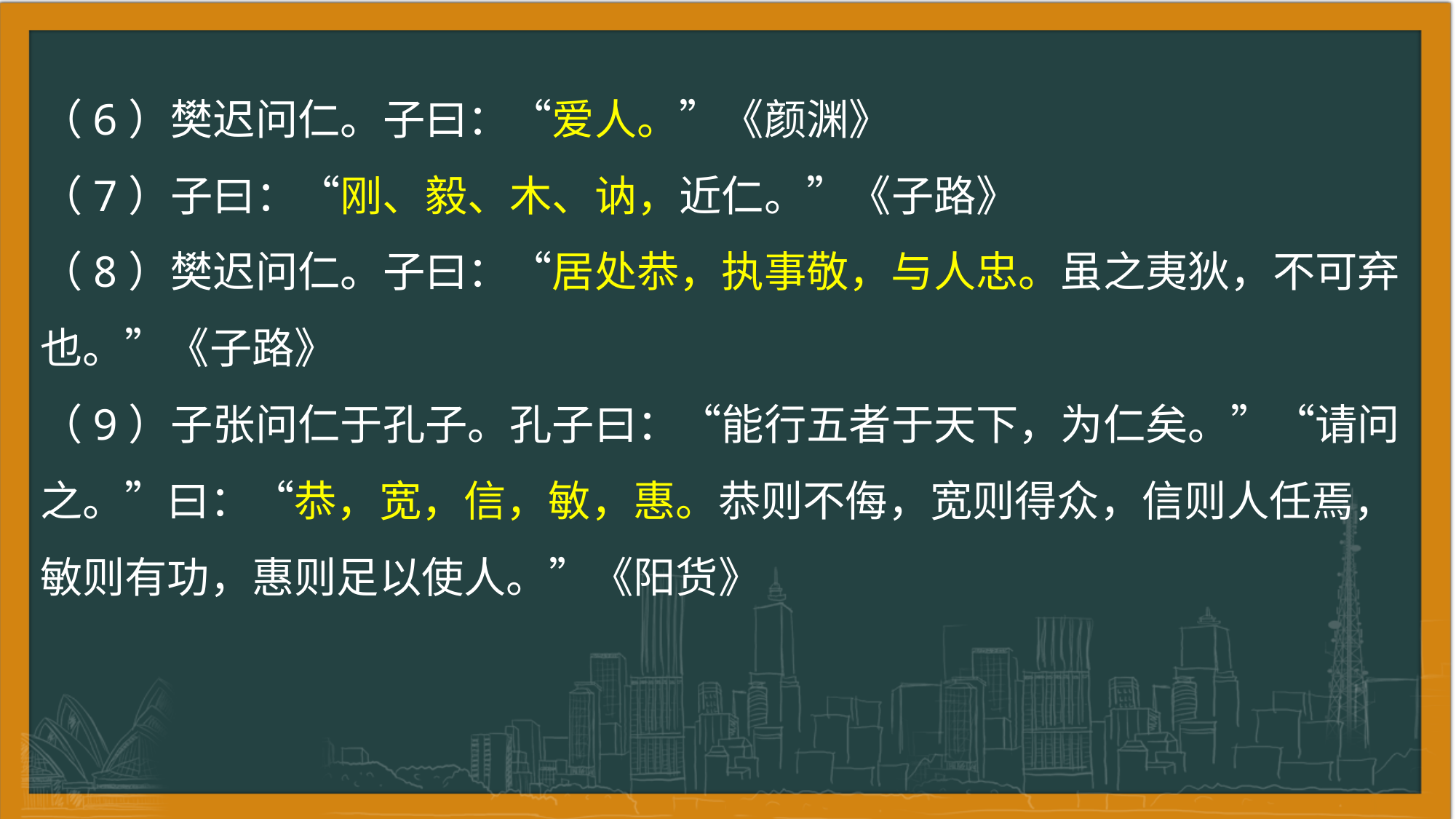

（6）樊迟问仁。子曰：“爱人。”《颜渊》
（7）子曰：“刚、毅、木、讷，近仁。”《子路》
（8）樊迟问仁。子曰：“居处恭，执事敬，与人忠。虽之夷狄，不可弃也。”《子路》
（9）子张问仁于孔子。孔子曰：“能行五者于天下，为仁矣。”“请问之。”曰：“恭，宽，信，敏，惠。恭则不侮，宽则得众，信则人任焉，敏则有功，惠则足以使人。”《阳货》